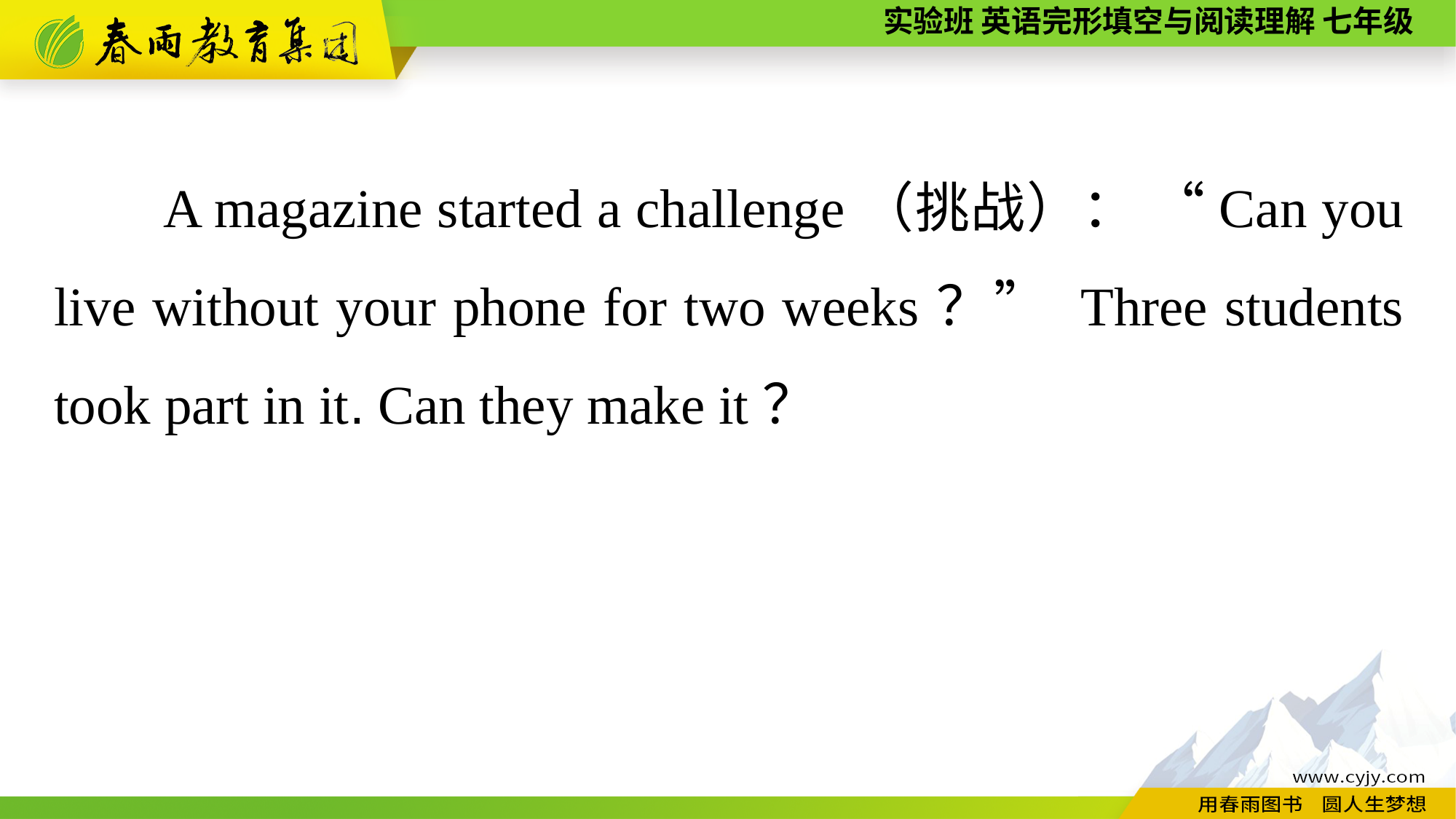

A magazine started a challenge（挑战）： “Can you live without your phone for two weeks？” Three students took part in it. Can they make it？